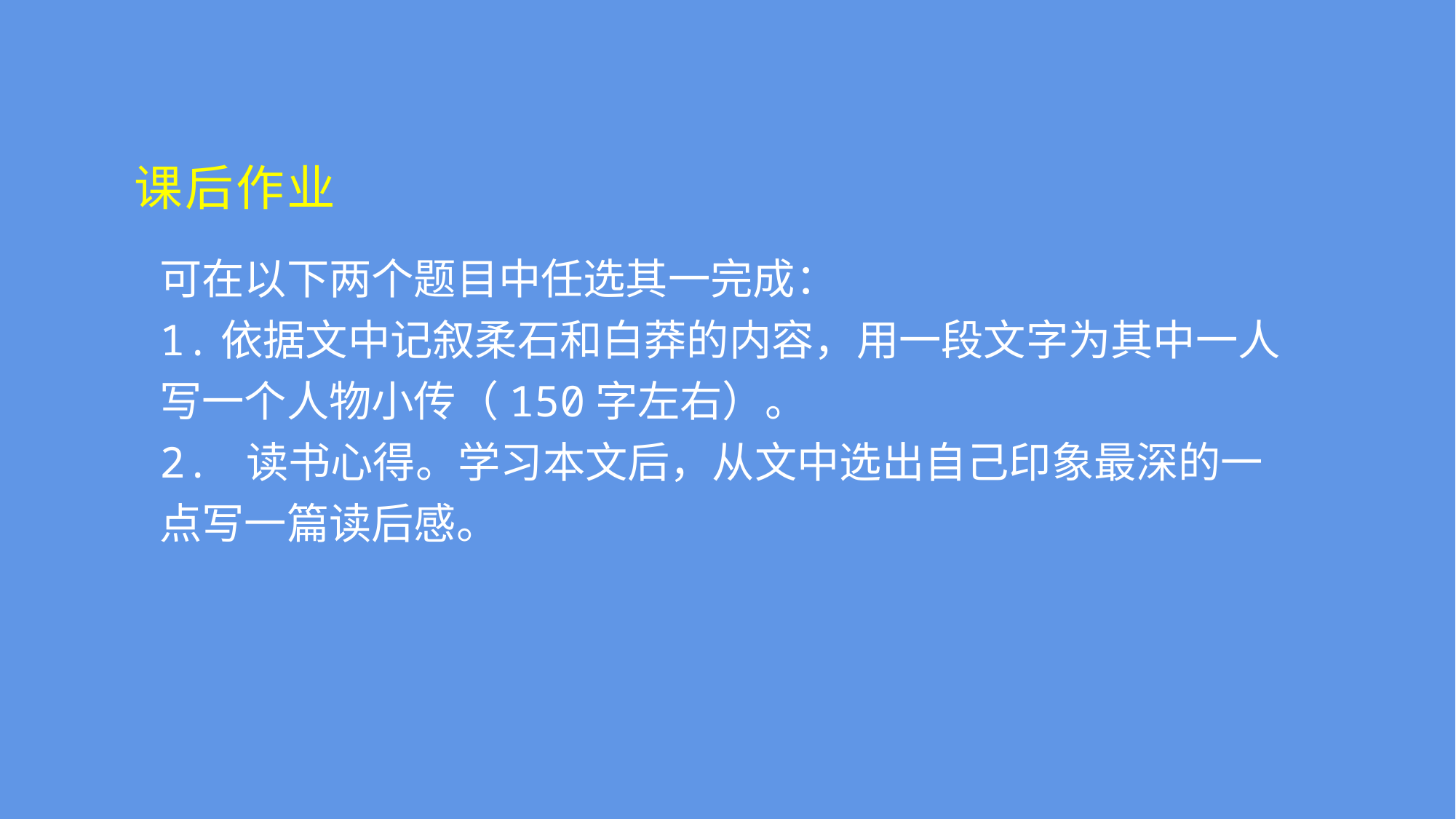

课后作业
可在以下两个题目中任选其一完成：
1.依据文中记叙柔石和白莽的内容，用一段文字为其中一人写一个人物小传（150字左右）。
2. 读书心得。学习本文后，从文中选出自己印象最深的一点写一篇读后感。